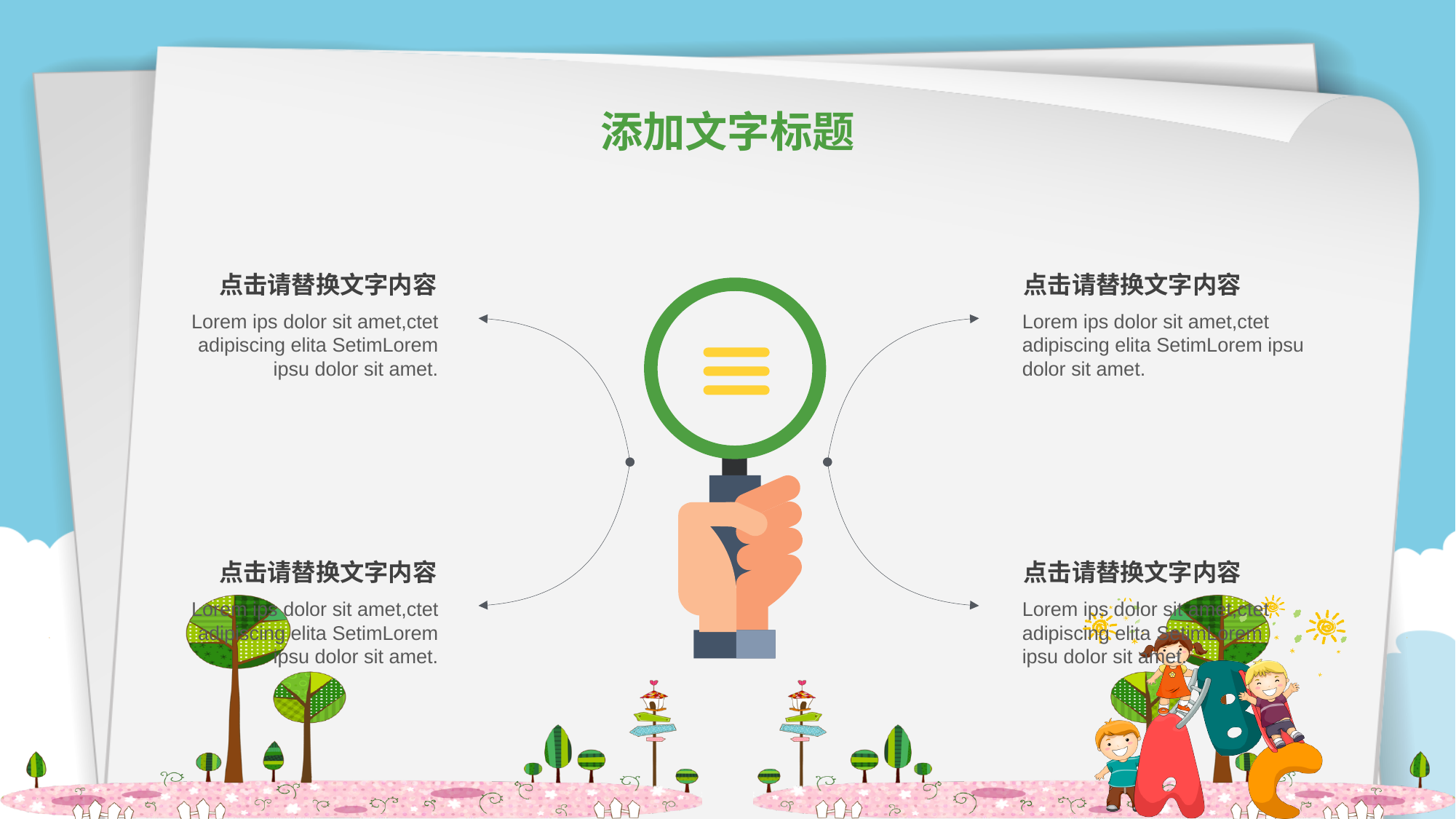

添加文字标题
点击请替换文字内容
Lorem ips dolor sit amet,ctet adipiscing elita SetimLorem ipsu dolor sit amet.
点击请替换文字内容
Lorem ips dolor sit amet,ctet adipiscing elita SetimLorem ipsu dolor sit amet.

点击请替换文字内容
Lorem ips dolor sit amet,ctet adipiscing elita SetimLorem ipsu dolor sit amet.
点击请替换文字内容
Lorem ips dolor sit amet,ctet adipiscing elita SetimLorem ipsu dolor sit amet.